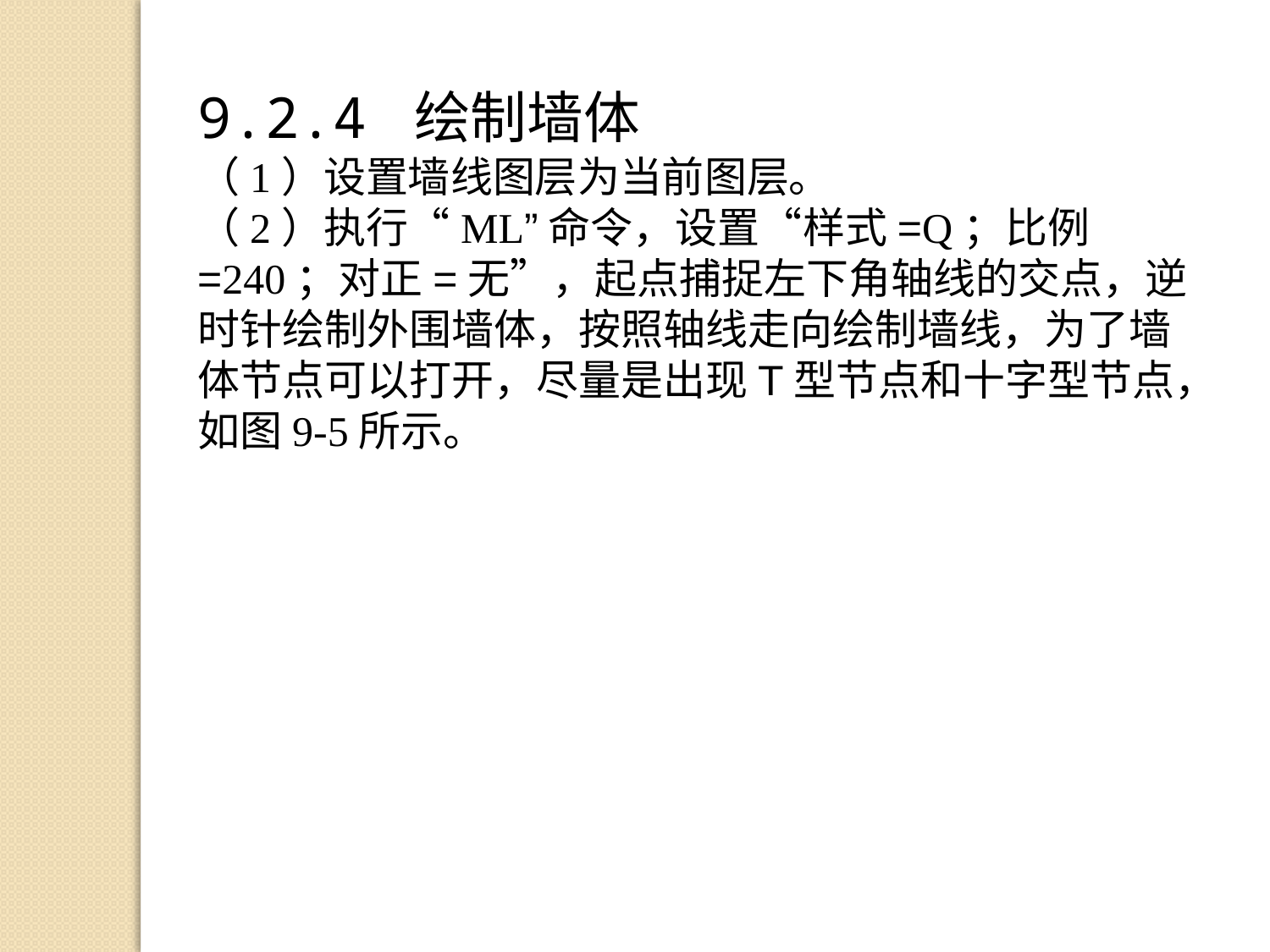

9.2.4 绘制墙体
（1）设置墙线图层为当前图层。
（2）执行“ML”命令，设置“样式=Q；比例=240；对正=无”，起点捕捉左下角轴线的交点，逆时针绘制外围墙体，按照轴线走向绘制墙线，为了墙体节点可以打开，尽量是出现T型节点和十字型节点，如图9-5所示。